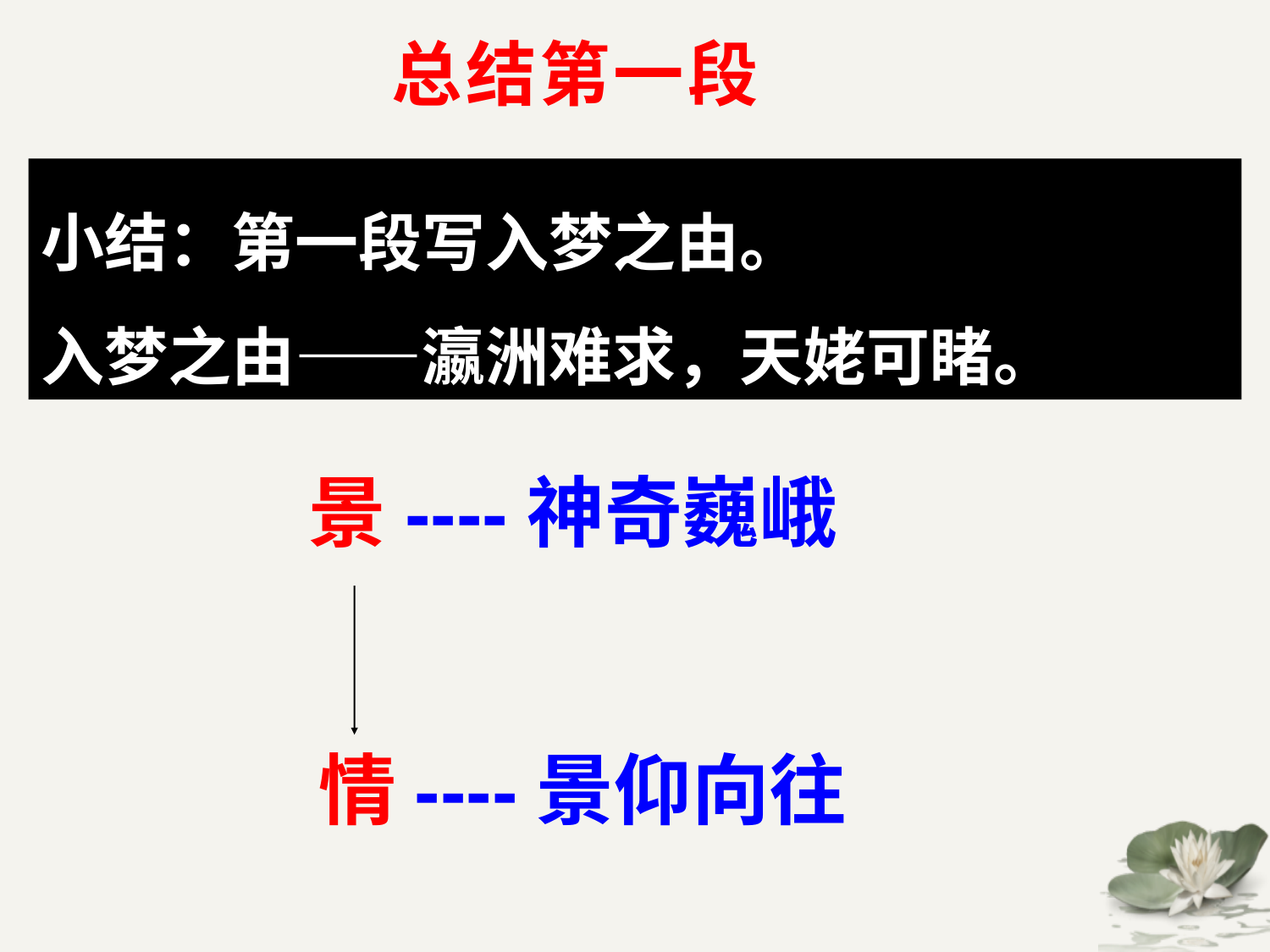

# 总结第一段
小结：第一段写入梦之由。 
入梦之由——瀛洲难求，天姥可睹。
景----神奇巍峨

情----景仰向往